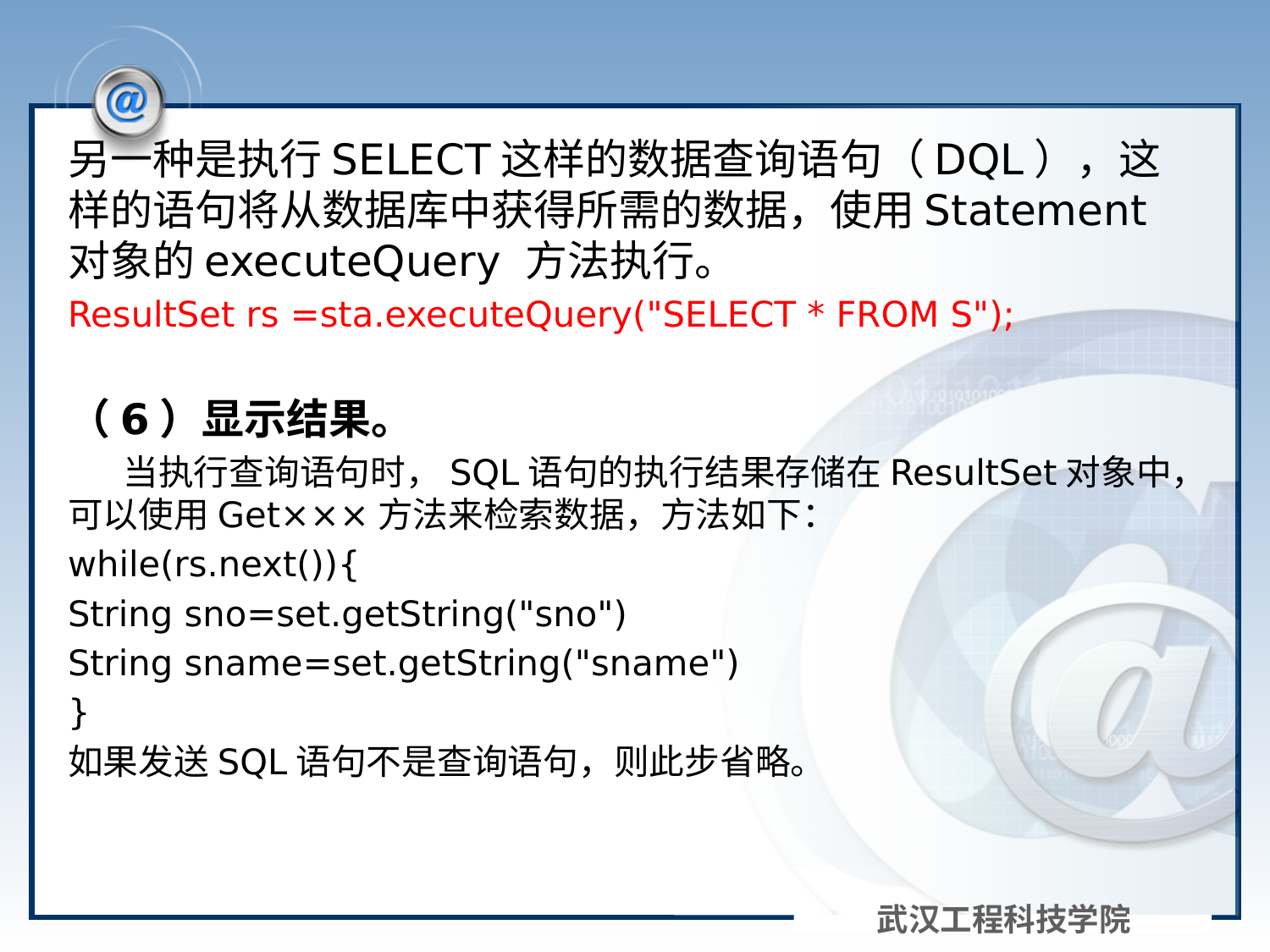

#
另一种是执行SELECT这样的数据查询语句（DQL），这样的语句将从数据库中获得所需的数据，使用Statement对象的executeQuery 方法执行。
ResultSet rs =sta.executeQuery("SELECT * FROM S");

（6）显示结果。
      当执行查询语句时，SQL语句的执行结果存储在ResultSet对象中，可以使用Get×××方法来检索数据，方法如下：
while(rs.next()){
String sno=set.getString("sno")
String sname=set.getString("sname")
}
如果发送SQL语句不是查询语句，则此步省略。

武汉工程科技学院